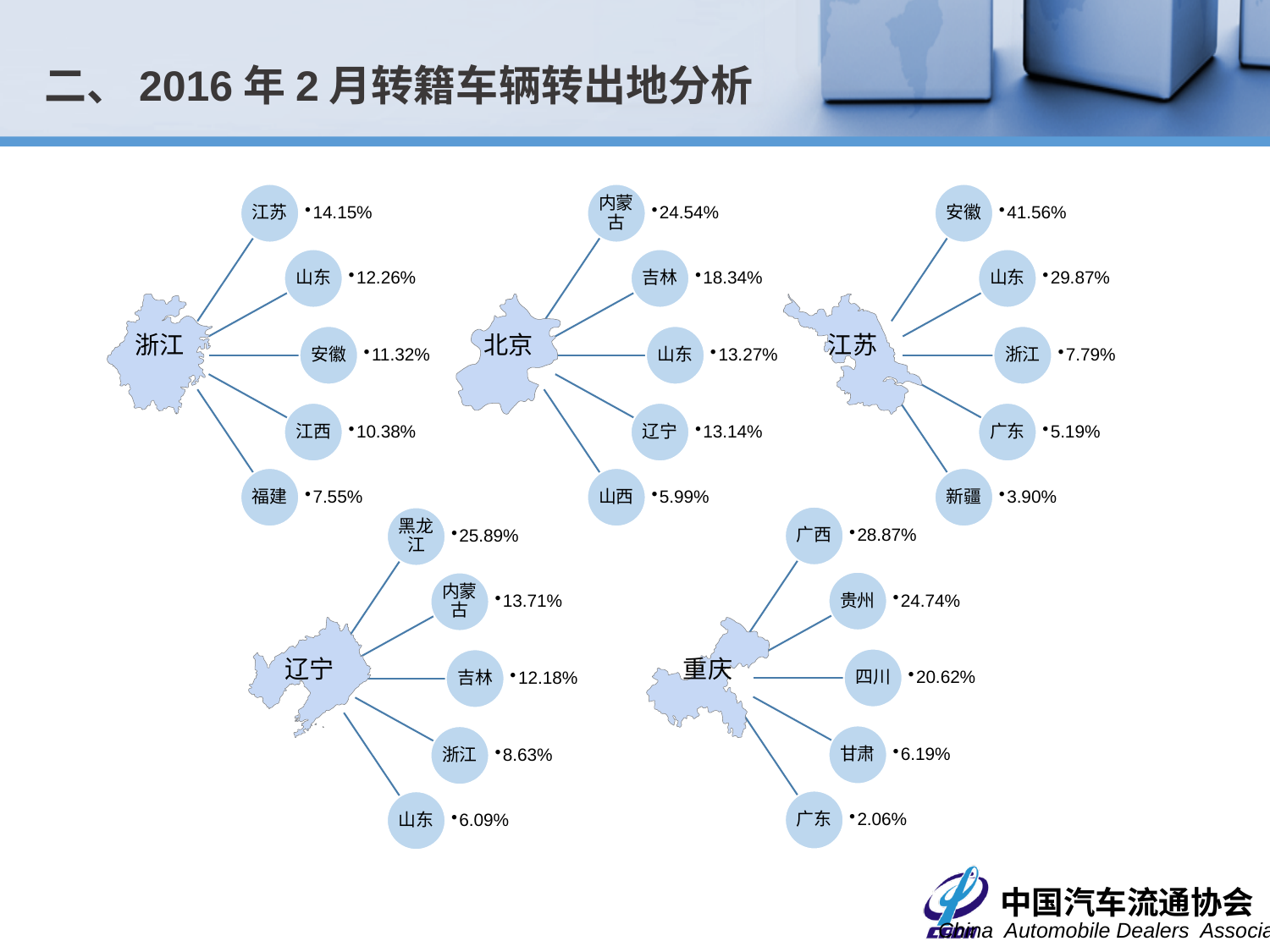

二、2016年2月转籍车辆转出地分析
江苏
14.15%
山东
12.26%
安徽
11.32%
江西
10.38%
福建
7.55%
内蒙古
24.54%
吉林
18.34%
山东
13.27%
辽宁
13.14%
山西
5.99%
安徽
41.56%
山东
29.87%
浙江
7.79%
广东
5.19%
新疆
3.90%

江苏

浙江

北京
广西
28.87%
贵州
24.74%
四川
20.62%
甘肃
6.19%
广东
2.06%
黑龙江
25.89%
内蒙古
13.71%
吉林
12.18%
浙江
8.63%
山东
6.09%

辽宁

重庆